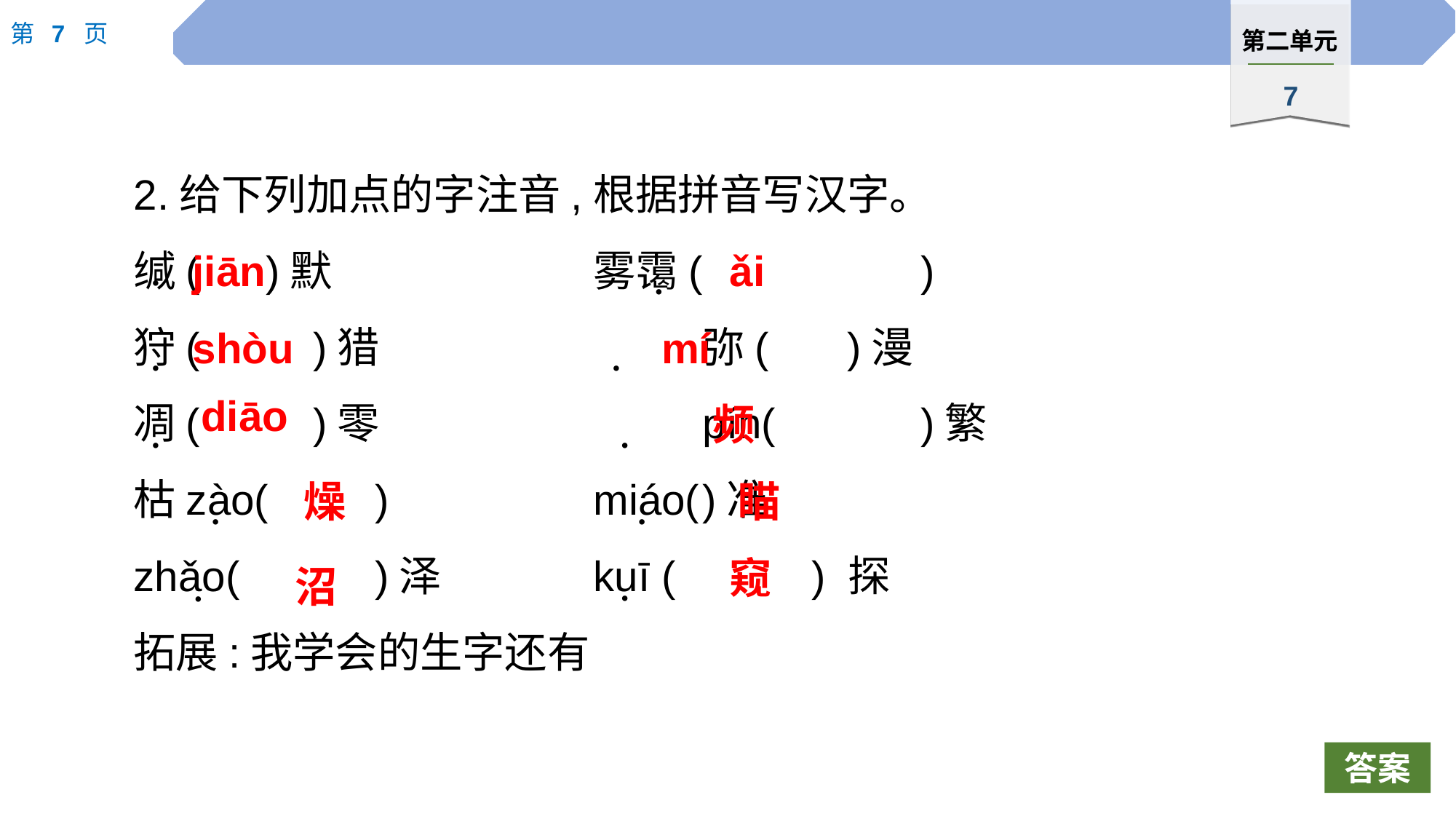

2.给下列加点的字注音,根据拼音写汉字。
缄(	)默　　　　　	雾霭(		)
狩(	    )猎			弥(	   )漫
凋(	    )零			pín(		)繁
枯zào(	)		miáo(	)准
zhǎo(		)泽		kuī (		) 探
拓展:我学会的生字还有

jiān
ǎi
·
·
shòu
mí
·
·
diāo
频
·
·
燥
瞄
·
·
窥
沼
·
·
答案